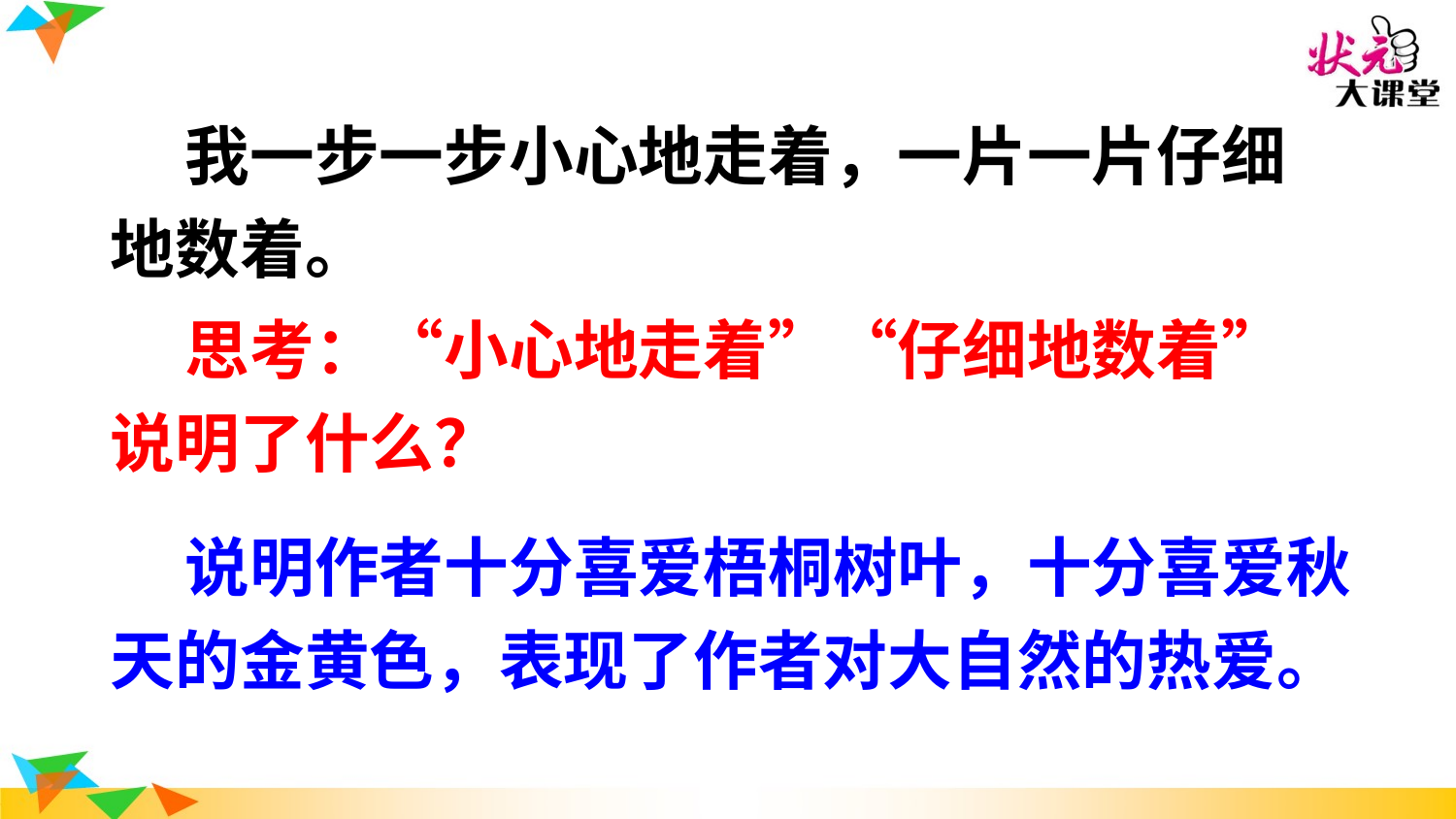

我一步一步小心地走着，一片一片仔细地数着。
    思考：“小心地走着”“仔细地数着”说明了什么？
    说明作者十分喜爱梧桐树叶，十分喜爱秋天的金黄色，表现了作者对大自然的热爱。